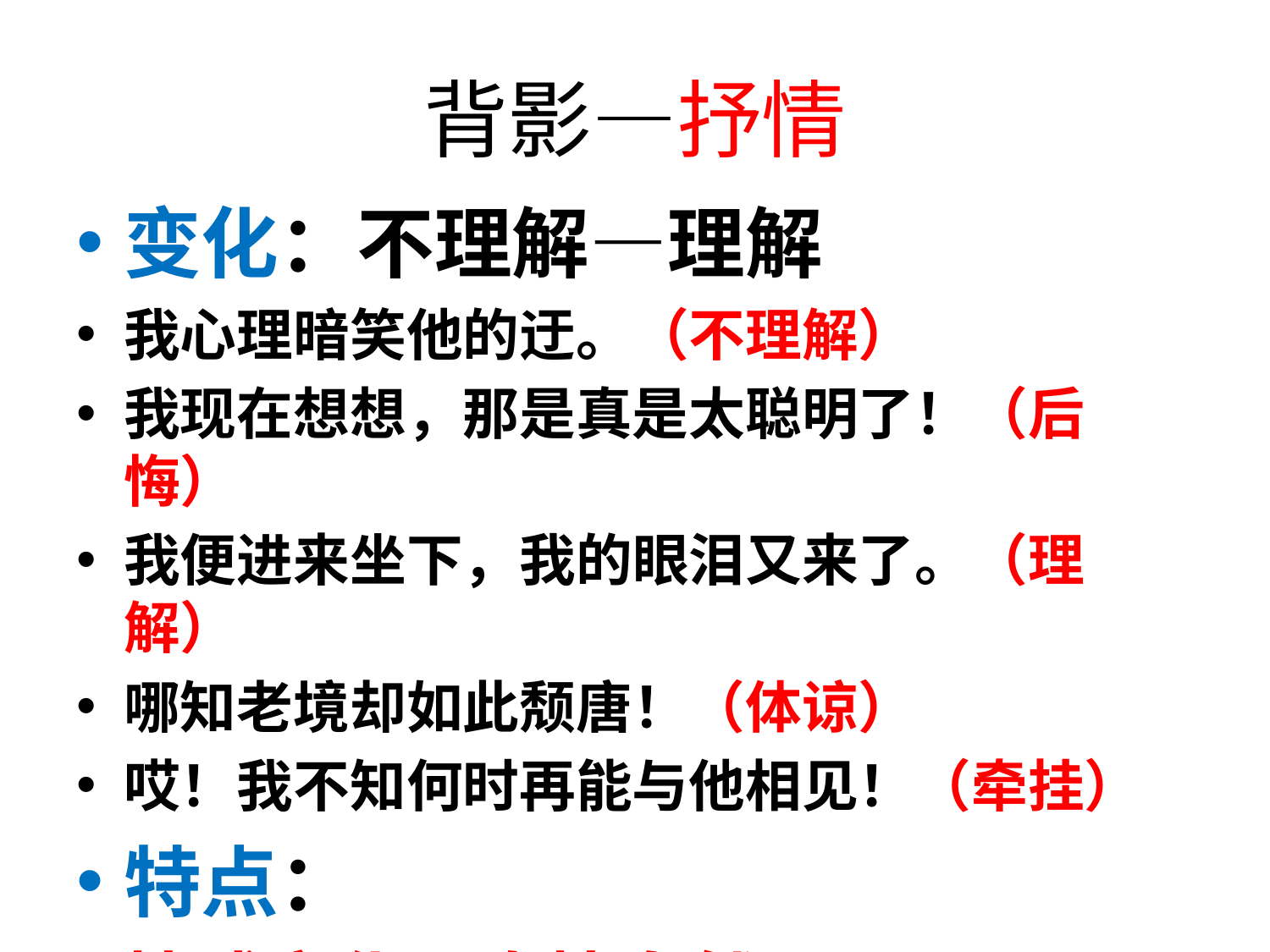

# 背影—抒情
变化：不理解—理解
我心理暗笑他的迂。（不理解）
我现在想想，那是真是太聪明了！（后悔）
我便进来坐下，我的眼泪又来了。（理解）
哪知老境却如此颓唐！（体谅）
哎！我不知何时再能与他相见！（牵挂）
特点：
情感变化，真情自然